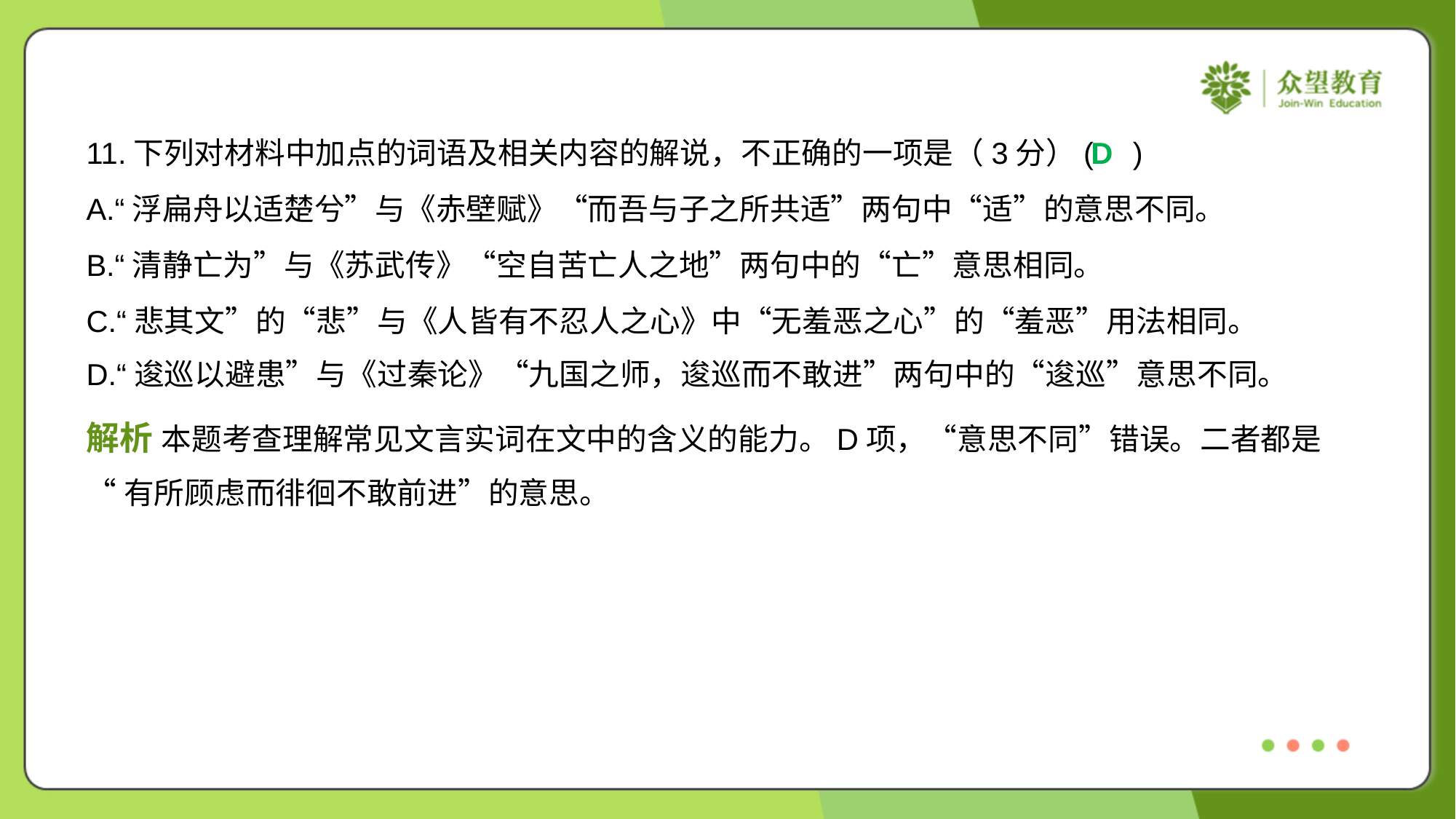

11.下列对材料中加点的词语及相关内容的解说，不正确的一项是（3分）(     )
D
A.“浮扁舟以适楚兮”与《赤壁赋》“而吾与子之所共适”两句中“适”的意思不同。
B.“清静亡为”与《苏武传》“空自苦亡人之地”两句中的“亡”意思相同。
C.“悲其文”的“悲”与《人皆有不忍人之心》中“无羞恶之心”的“羞恶”用法相同。
D.“逡巡以避患”与《过秦论》“九国之师，逡巡而不敢进”两句中的“逡巡”意思不同。
解析 本题考查理解常见文言实词在文中的含义的能力。D项，“意思不同”错误。二者都是
“有所顾虑而徘徊不敢前进”的意思。